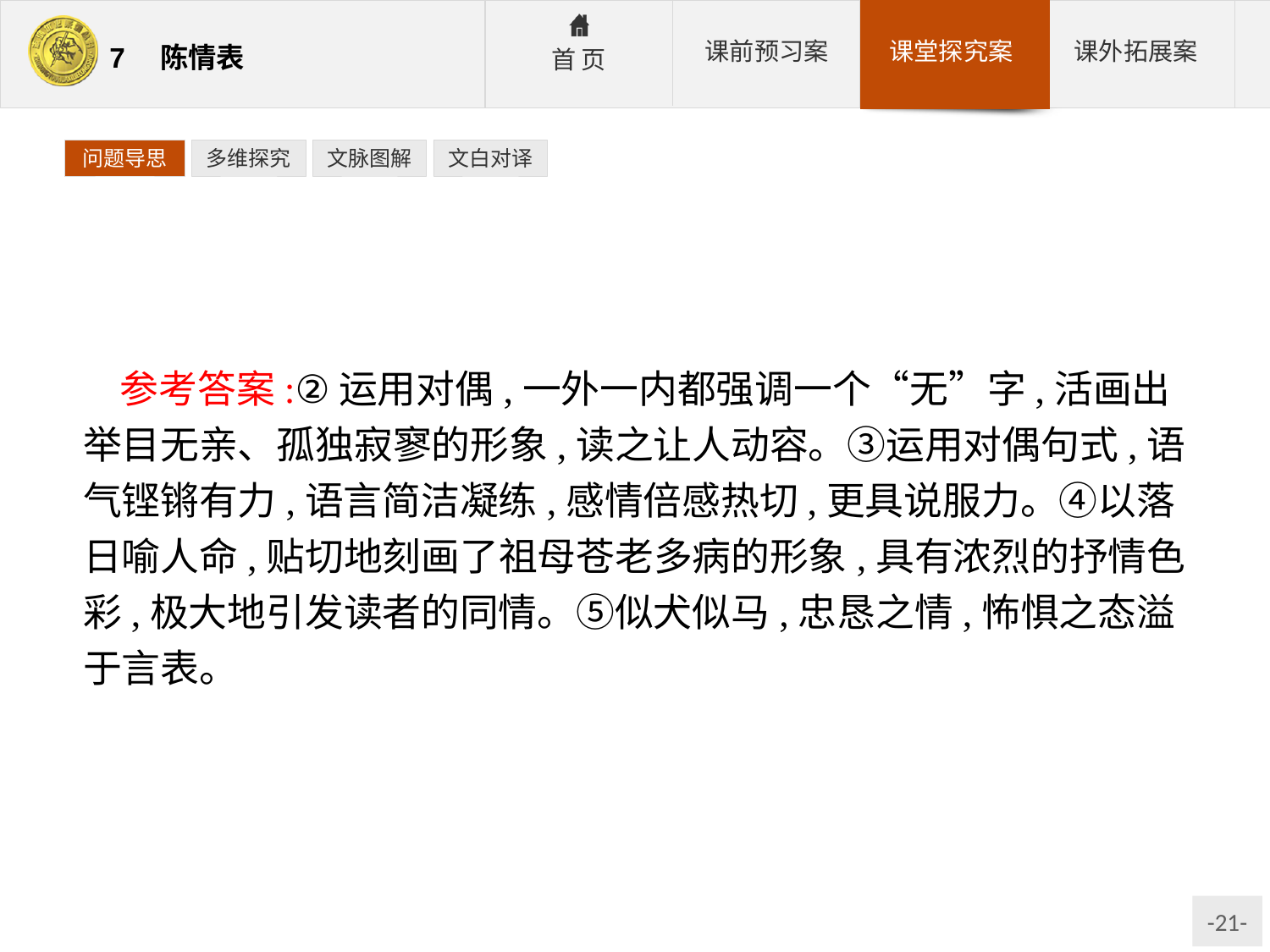

问题导思
多维探究
文脉图解
文白对译
参考答案:②运用对偶,一外一内都强调一个“无”字,活画出举目无亲、孤独寂寥的形象,读之让人动容。③运用对偶句式,语气铿锵有力,语言简洁凝练,感情倍感热切,更具说服力。④以落日喻人命,贴切地刻画了祖母苍老多病的形象,具有浓烈的抒情色彩,极大地引发读者的同情。⑤似犬似马,忠恳之情,怖惧之态溢于言表。